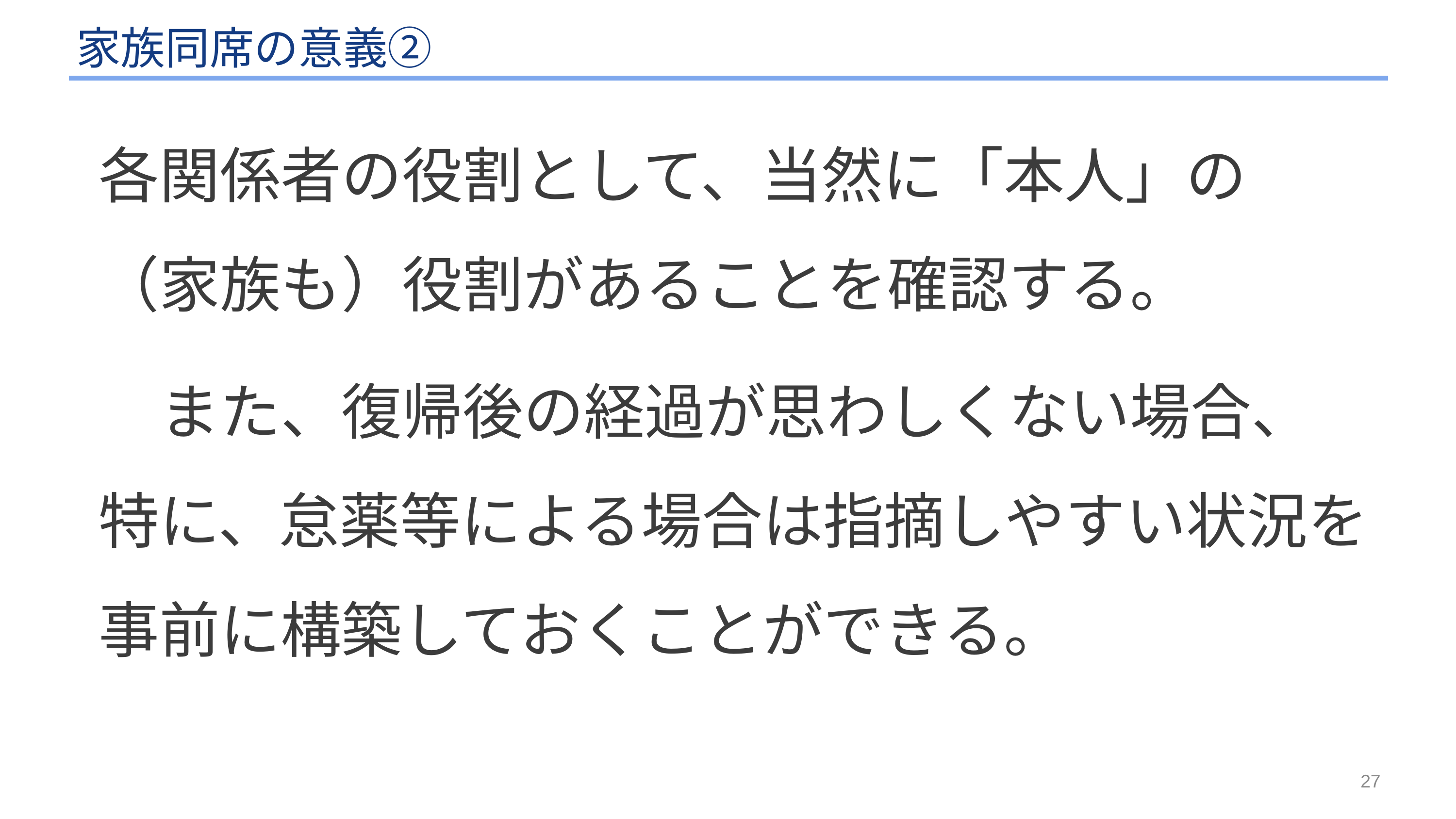

# 家族同席の意義②
各関係者の役割として、当然に「本人」の
（家族も）役割があることを確認する。
　また、復帰後の経過が思わしくない場合、
特に、怠薬等による場合は指摘しやすい状況を
事前に構築しておくことができる。
27